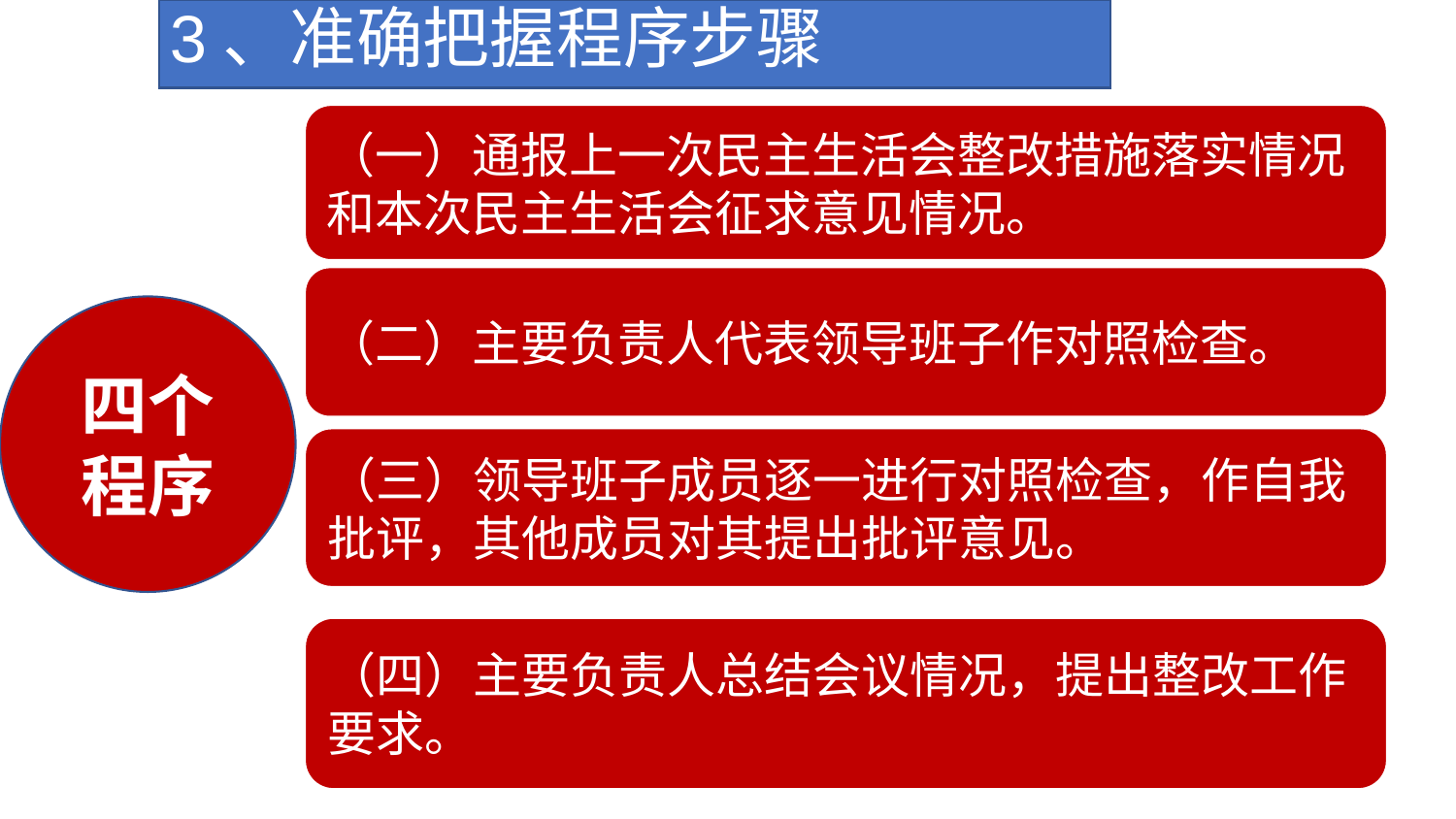

3、准确把握程序步骤
（一）通报上一次民主生活会整改措施落实情况和本次民主生活会征求意见情况。
（二）主要负责人代表领导班子作对照检查。
（三）领导班子成员逐一进行对照检查，作自我批评，其他成员对其提出批评意见。
（四）主要负责人总结会议情况，提出整改工作要求。
四个程序